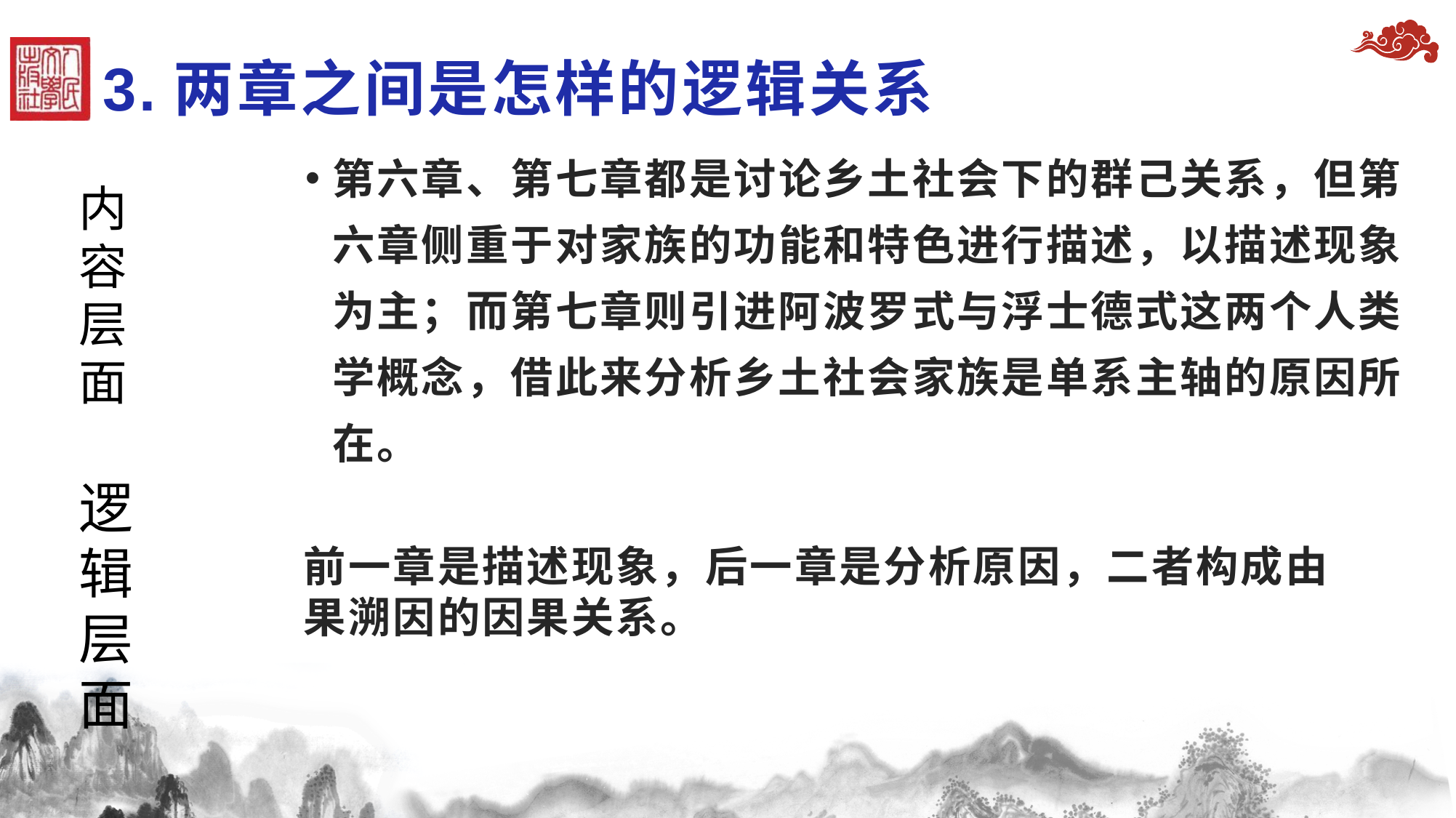

# 3.两章之间是怎样的逻辑关系
第六章、第七章都是讨论乡土社会下的群己关系，但第六章侧重于对家族的功能和特色进行描述，以描述现象为主；而第七章则引进阿波罗式与浮士德式这两个人类学概念，借此来分析乡土社会家族是单系主轴的原因所在。

内
容
层
面
逻
辑
层
面
前一章是描述现象，后一章是分析原因，二者构成由果溯因的因果关系。